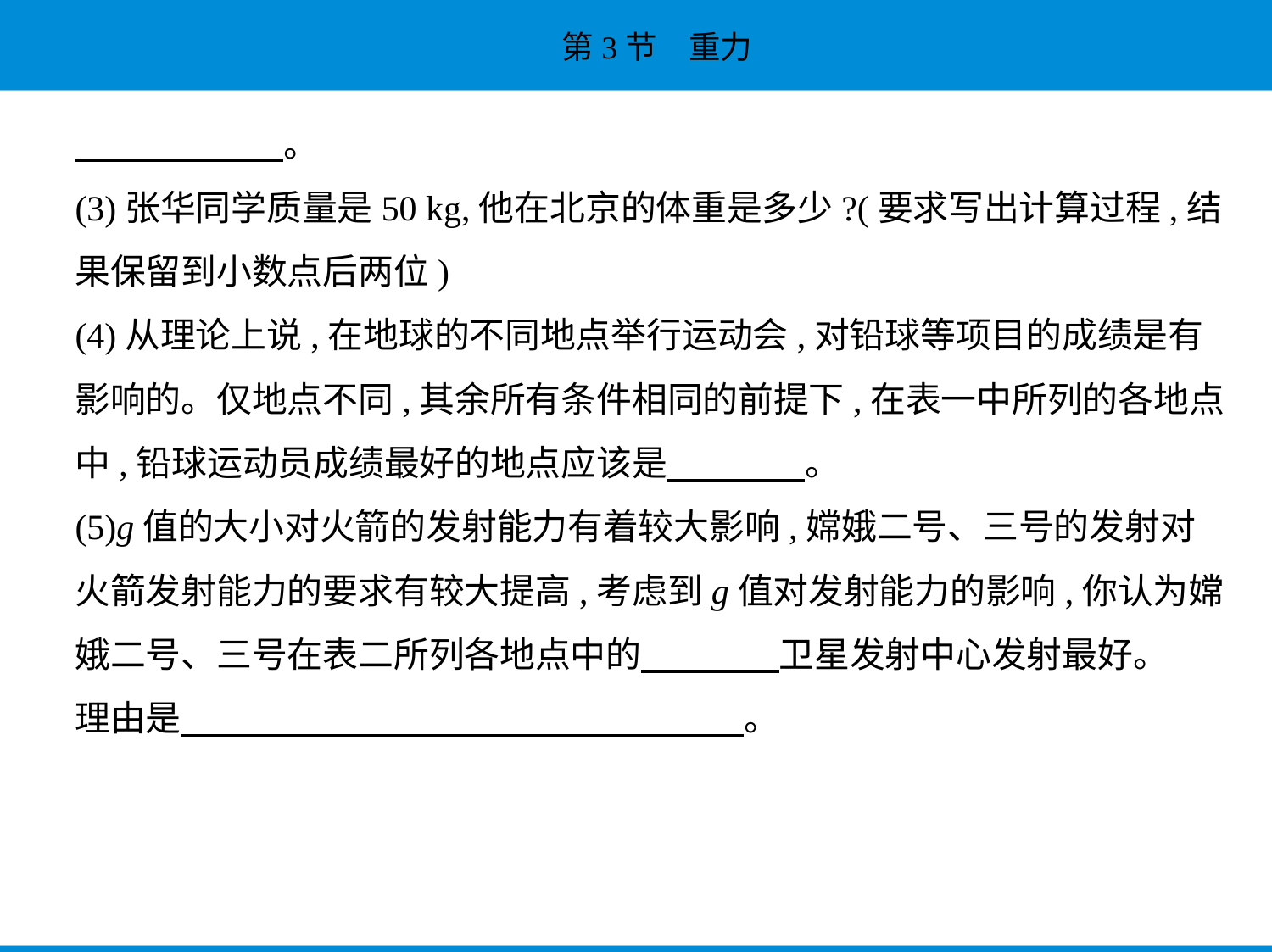

。
(3)张华同学质量是50 kg,他在北京的体重是多少?(要求写出计算过程,结
果保留到小数点后两位)
(4)从理论上说,在地球的不同地点举行运动会,对铅球等项目的成绩是有
影响的。仅地点不同,其余所有条件相同的前提下,在表一中所列的各地点
中,铅球运动员成绩最好的地点应该是　　　    。
(5)g值的大小对火箭的发射能力有着较大影响,嫦娥二号、三号的发射对
火箭发射能力的要求有较大提高,考虑到g值对发射能力的影响,你认为嫦
娥二号、三号在表二所列各地点中的　　　    卫星发射中心发射最好。
理由是　　　　　　　　　　　　　　　    。